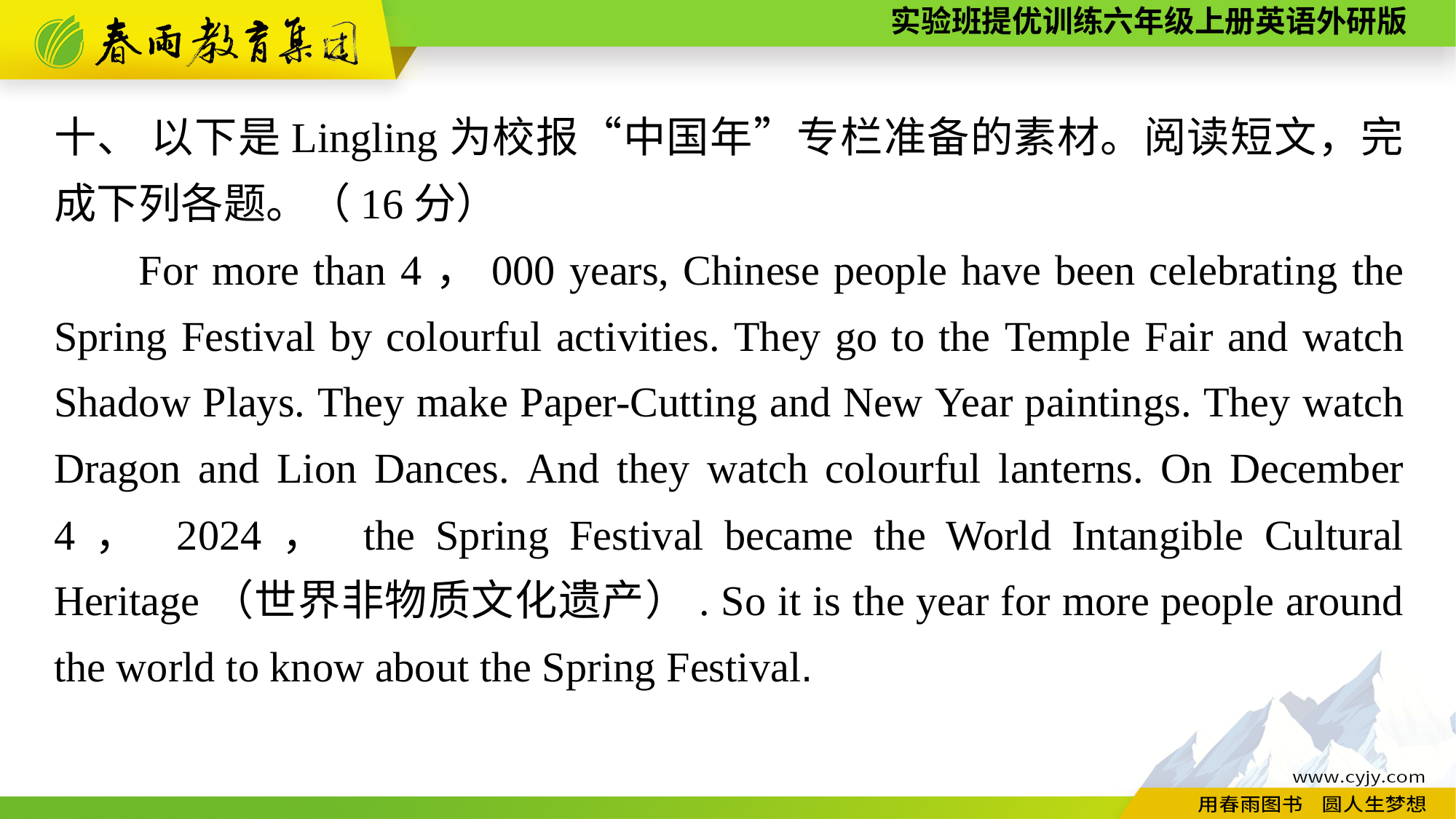

十、 以下是Lingling为校报“中国年”专栏准备的素材。阅读短文，完成下列各题。（16分）
For more than 4，000 years, Chinese people have been celebrating the Spring Festival by colourful activities. They go to the Temple Fair and watch Shadow Plays. They make Paper-Cutting and New Year paintings. They watch Dragon and Lion Dances. And they watch colourful lanterns. On December 4， 2024， the Spring Festival became the World Intangible Cultural Heritage（世界非物质文化遗产）. So it is the year for more people around the world to know about the Spring Festival.